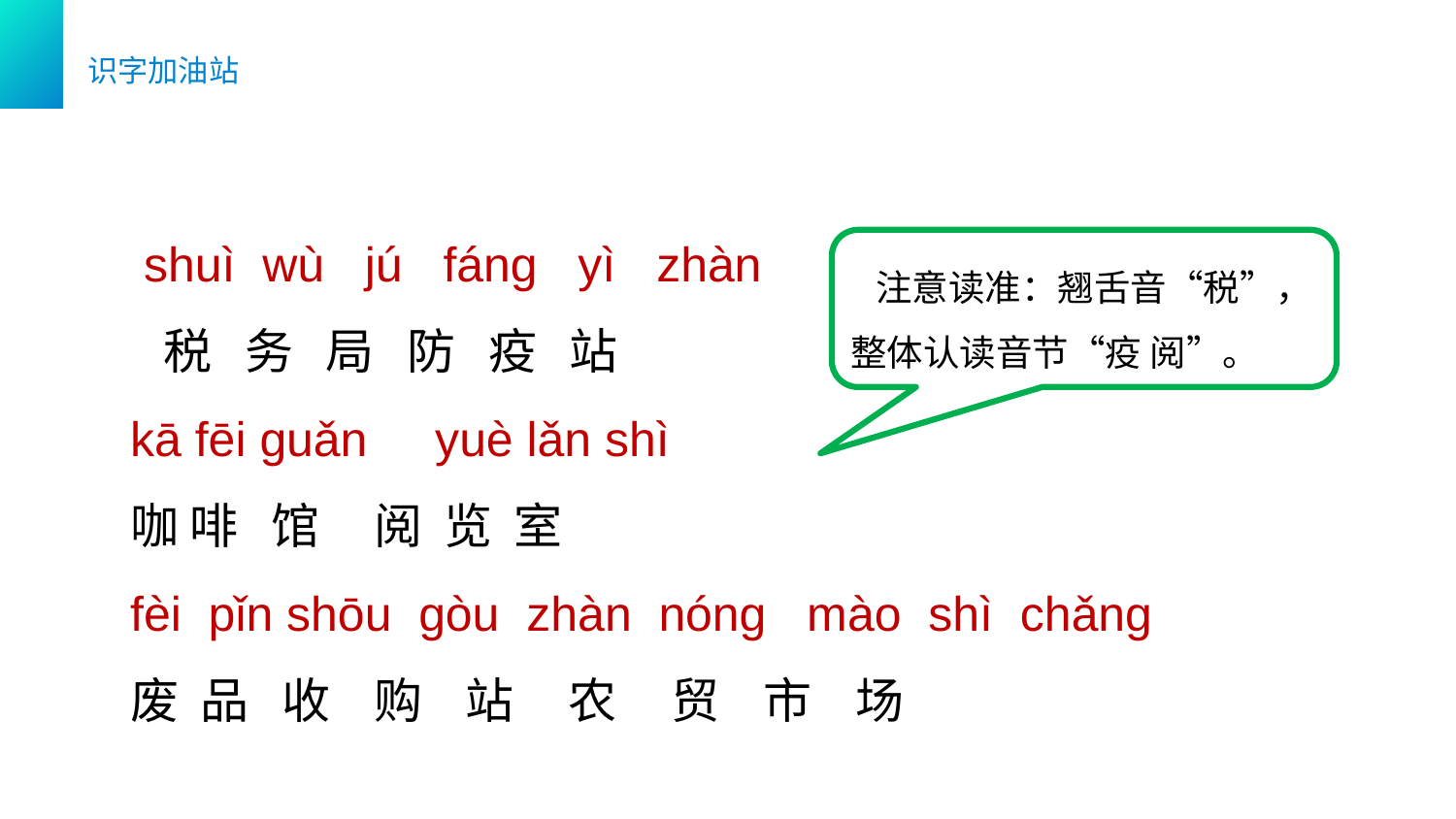

识字加油站
 shuì  wù   jú   fánɡ   yì   zhàn
  税   务   局   防   疫   站
kā fēi ɡuǎn     yuè lǎn shì
咖 啡   馆     阅  览  室
fèi  pǐn shōu  ɡòu  zhàn  nónɡ   mào  shì  chǎnɡ
废  品   收    购    站     农     贸    市    场
  注意读准：翘舌音“税”，
整体认读音节“疫 阅”。